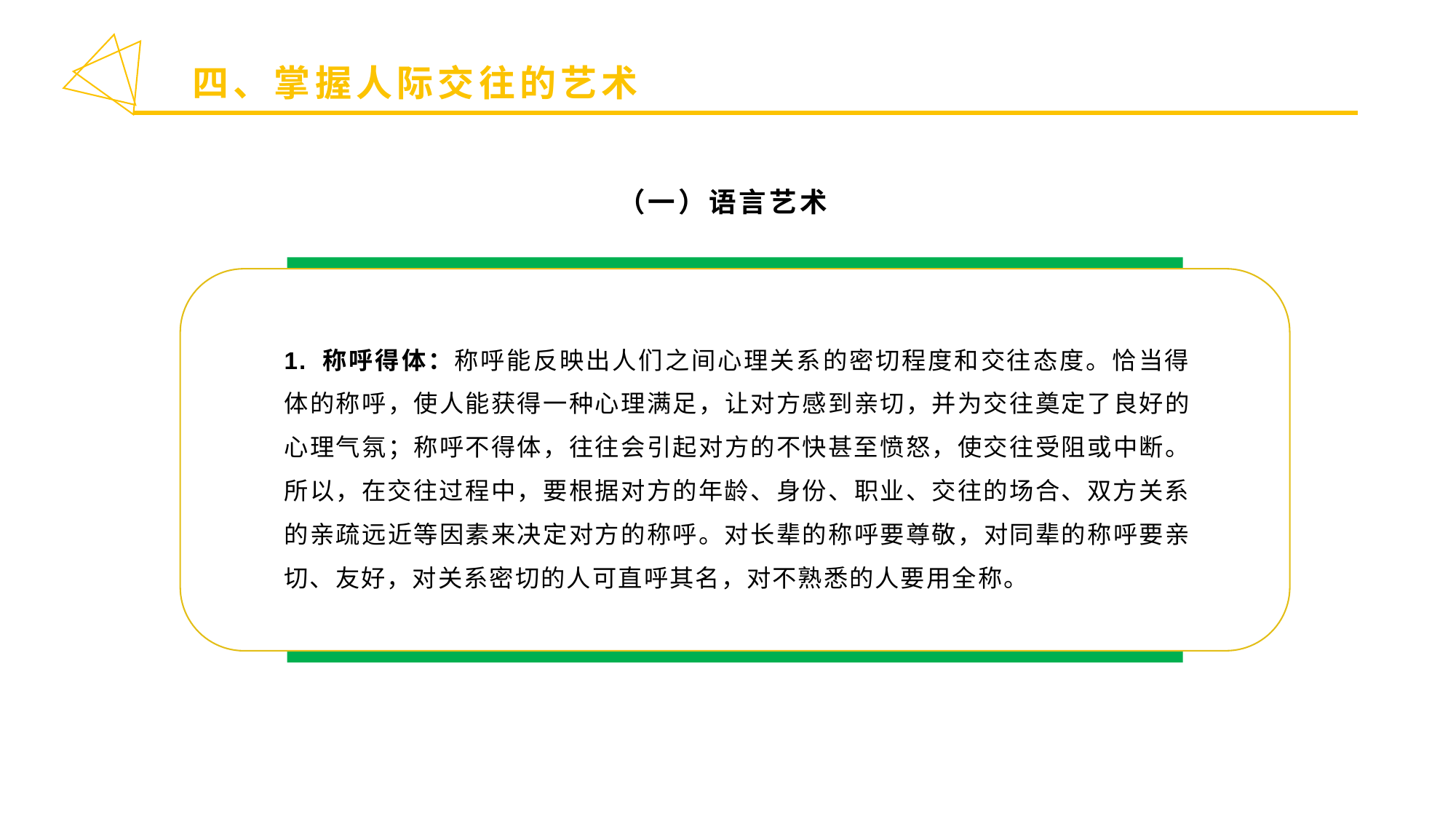

四、掌握人际交往的艺术
（一）语言艺术

1. 称呼得体：称呼能反映出人们之间心理关系的密切程度和交往态度。恰当得体的称呼，使人能获得一种心理满足，让对方感到亲切，并为交往奠定了良好的心理气氛；称呼不得体，往往会引起对方的不快甚至愤怒，使交往受阻或中断。所以，在交往过程中，要根据对方的年龄、身份、职业、交往的场合、双方关系的亲疏远近等因素来决定对方的称呼。对长辈的称呼要尊敬，对同辈的称呼要亲切、友好，对关系密切的人可直呼其名，对不熟悉的人要用全称。